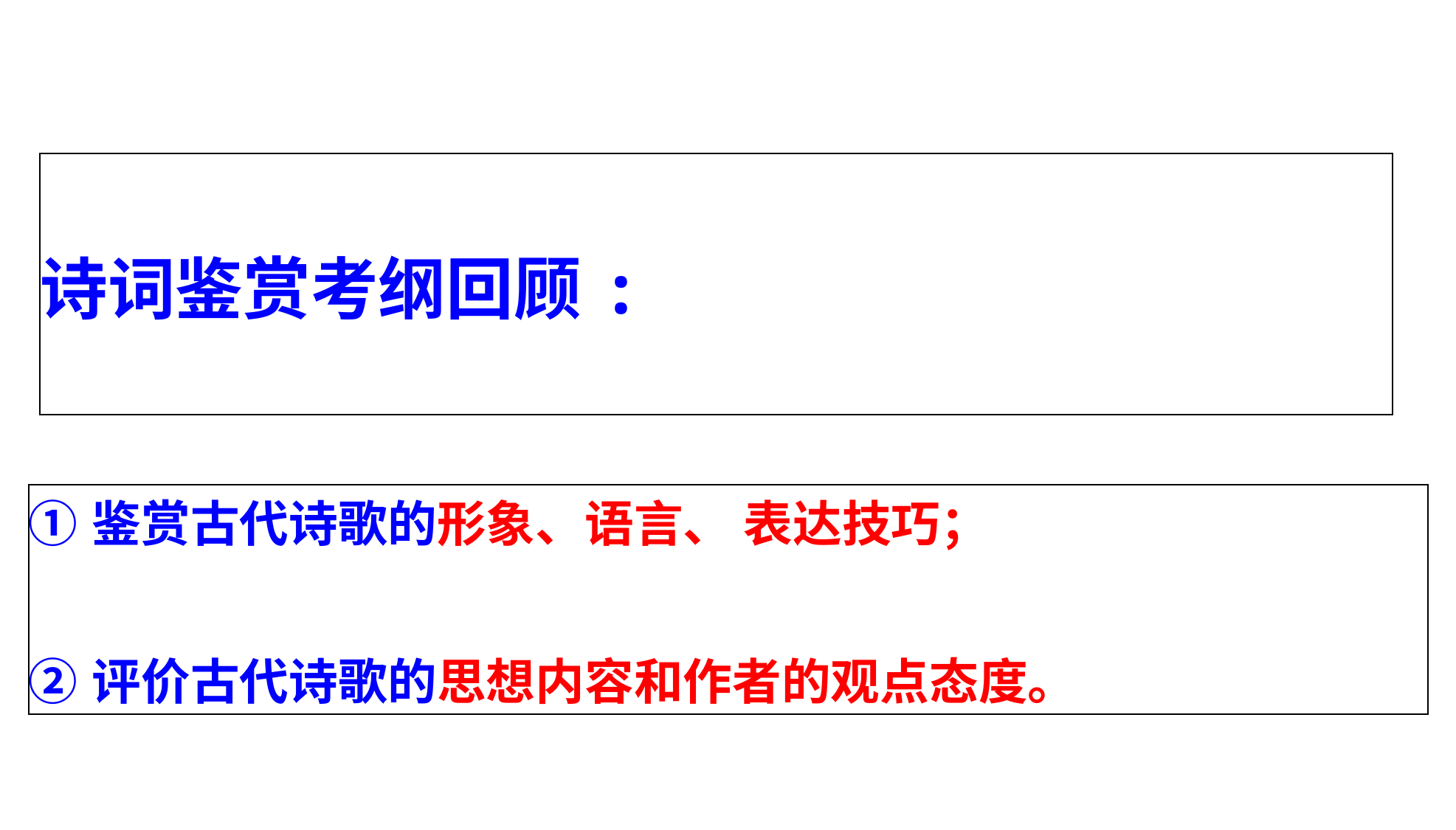

| 诗词鉴赏考纲回顾: |
| --- |
| ①鉴赏古代诗歌的形象、语言、 表达技巧； ②评价古代诗歌的思想内容和作者的观点态度。 |
| --- |